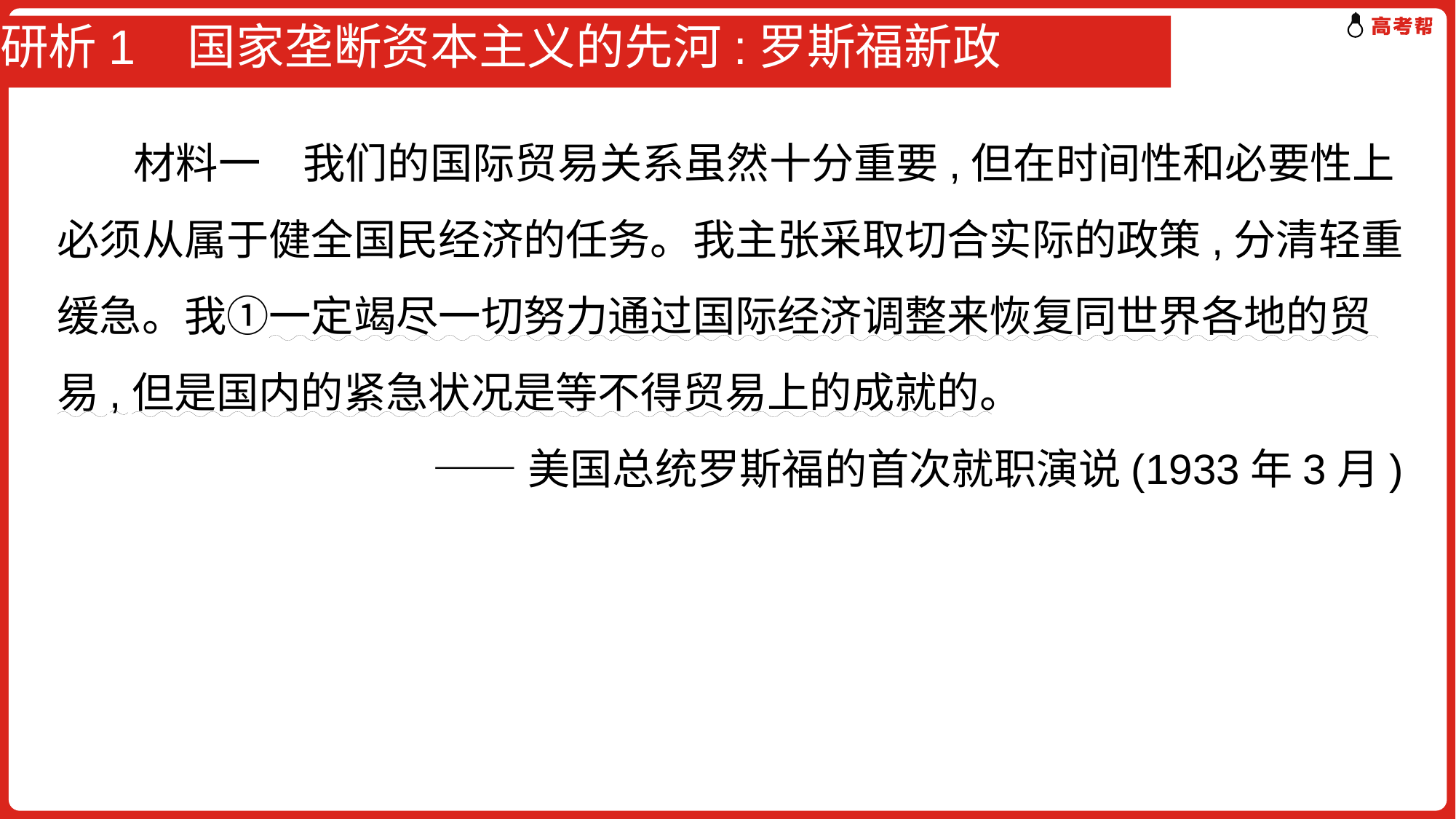

# 研析1   国家垄断资本主义的先河:罗斯福新政
       材料一　我们的国际贸易关系虽然十分重要,但在时间性和必要性上必须从属于健全国民经济的任务。我主张采取切合实际的政策,分清轻重缓急。我①一定竭尽一切努力通过国际经济调整来恢复同世界各地的贸易,但是国内的紧急状况是等不得贸易上的成就的。
——美国总统罗斯福的首次就职演说(1933年3月)